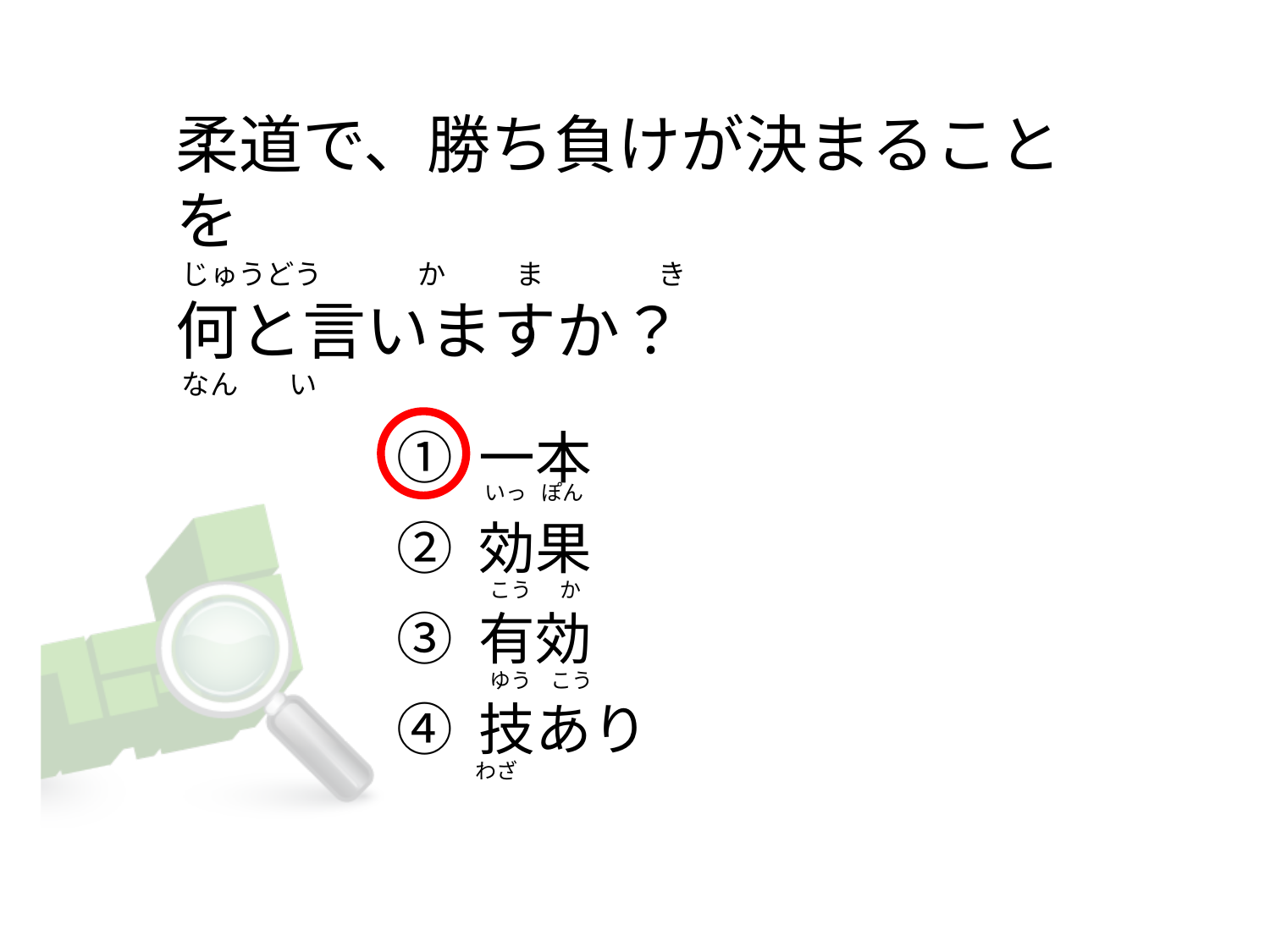

# 柔道で、勝ち負けが決まることを  じゅうどう               か           ま                  き 何と言いますか？  なん        い

① 一本
② 効果
③ 有効
④ 技あり
 いっ   ぽん
  こう      か
  ゆう    こう
わざ